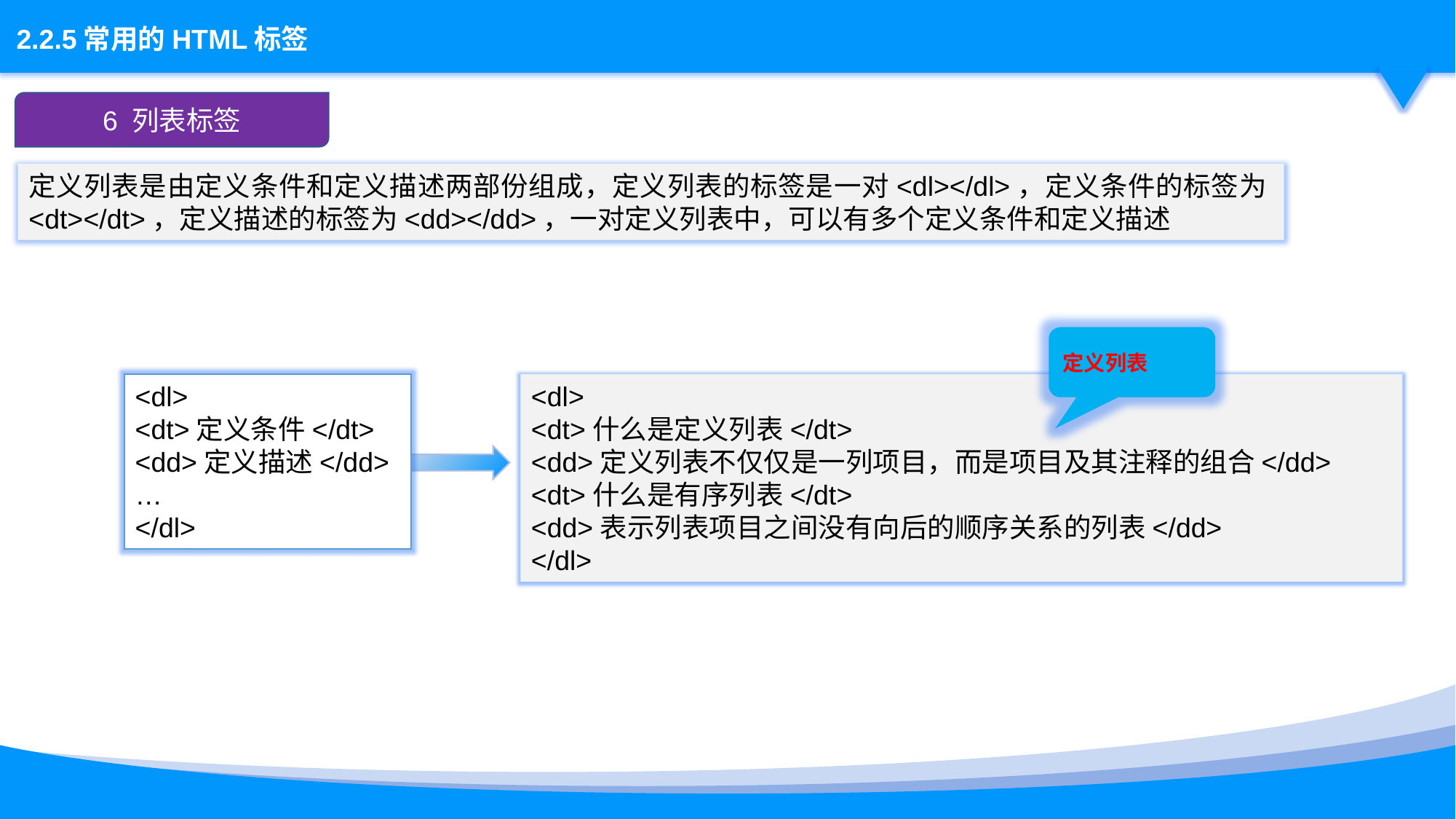

6 列表标签
定义列表是由定义条件和定义描述两部份组成，定义列表的标签是一对<dl></dl>，定义条件的标签为<dt></dt>，定义描述的标签为<dd></dd>，一对定义列表中，可以有多个定义条件和定义描述
定义列表
<dl>
<dt>什么是定义列表</dt>
<dd>定义列表不仅仅是一列项目，而是项目及其注释的组合</dd>
<dt>什么是有序列表</dt>
<dd>表示列表项目之间没有向后的顺序关系的列表</dd>
</dl>
<dl>
<dt>定义条件</dt>
<dd>定义描述</dd>
…
</dl>